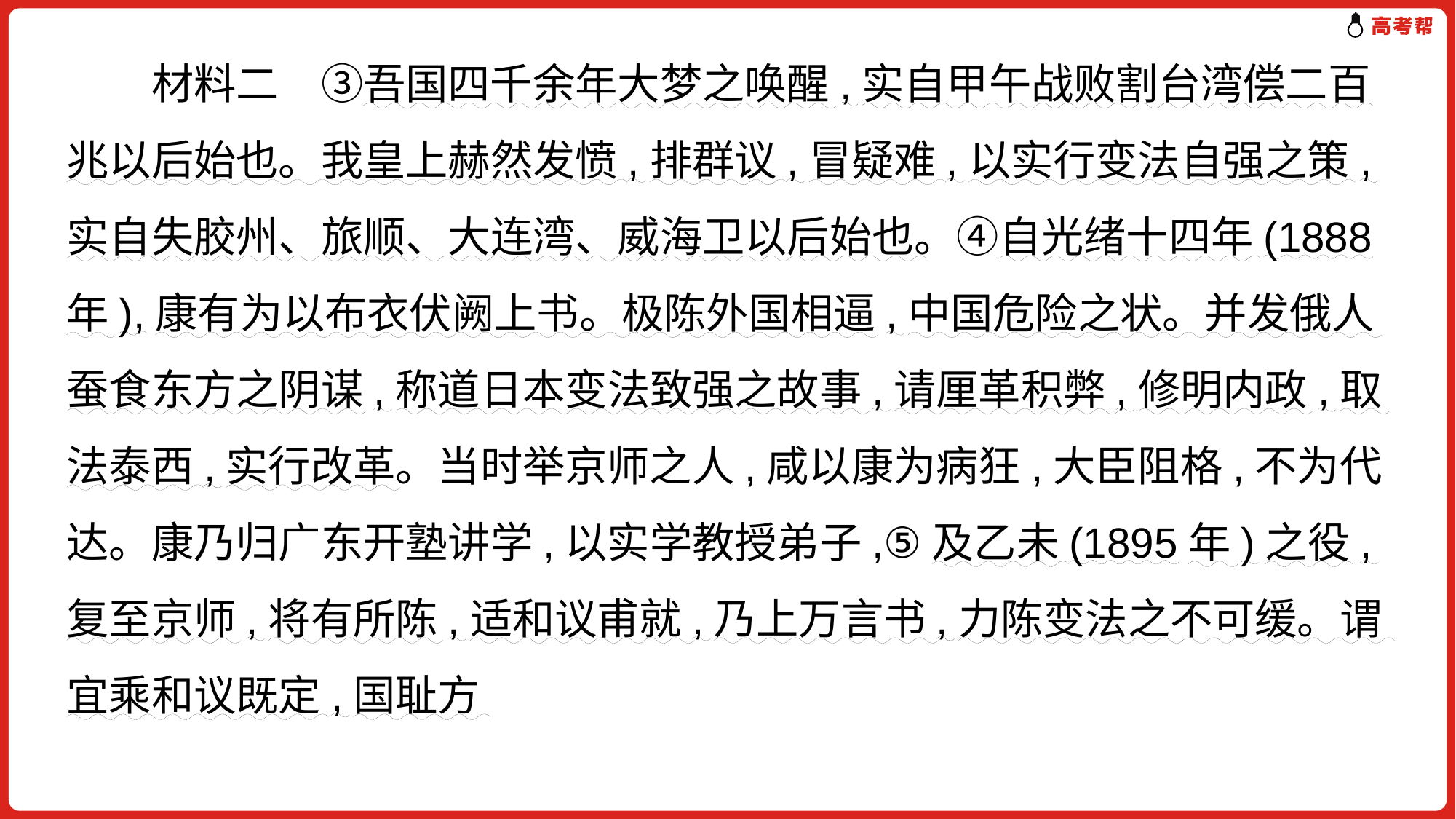

材料二　③吾国四千余年大梦之唤醒,实自甲午战败割台湾偿二百兆以后始也。我皇上赫然发愤,排群议,冒疑难,以实行变法自强之策,实自失胶州、旅顺、大连湾、威海卫以后始也。④自光绪十四年(1888年),康有为以布衣伏阙上书。极陈外国相逼,中国危险之状。并发俄人蚕食东方之阴谋,称道日本变法致强之故事,请厘革积弊,修明内政,取法泰西,实行改革。当时举京师之人,咸以康为病狂,大臣阻格,不为代达。康乃归广东开塾讲学,以实学教授弟子,⑤及乙未(1895年)之役,复至京师,将有所陈,适和议甫就,乃上万言书,力陈变法之不可缓。谓宜乘和议既定,国耻方